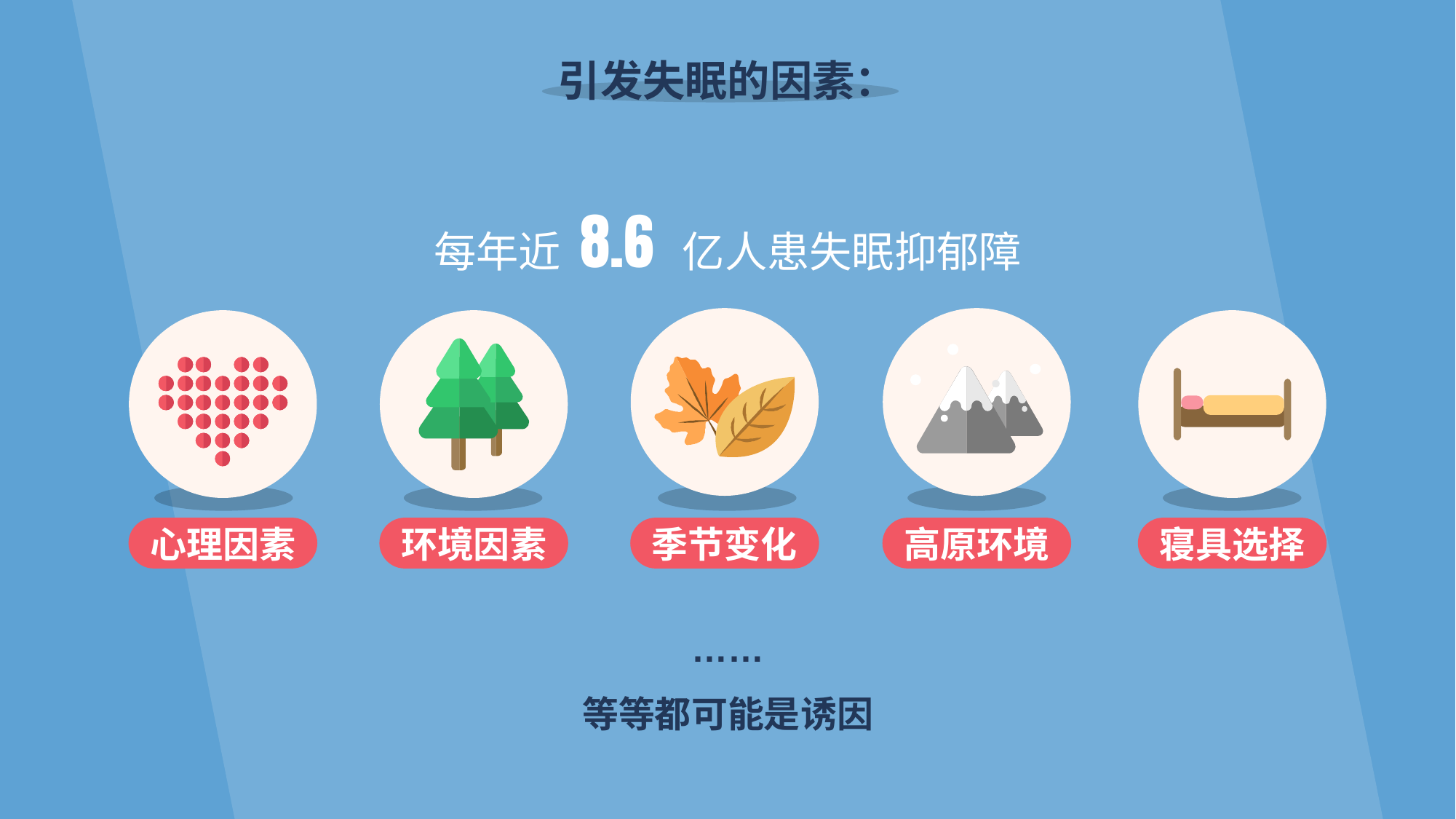

引发失眠的因素：

每年近 8.6 亿人患失眠抑郁障碍

心理因素
环境因素
季节变化
高原环境
寝具选择
……
等等都可能是诱因